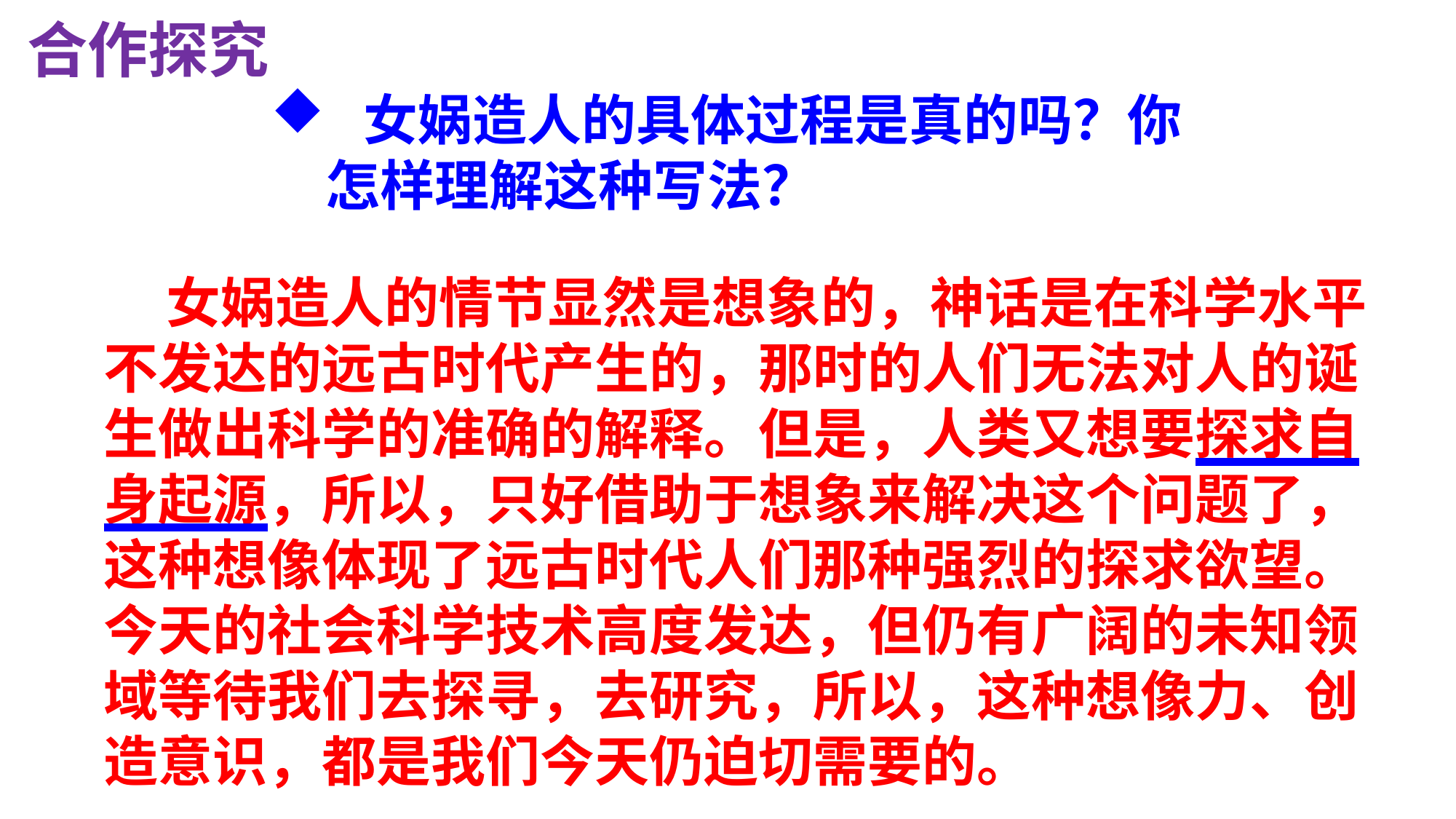

合作探究
  女娲造人的具体过程是真的吗？你怎样理解这种写法？
    女娲造人的情节显然是想象的，神话是在科学水平不发达的远古时代产生的，那时的人们无法对人的诞生做出科学的准确的解释。但是，人类又想要探求自身起源，所以，只好借助于想象来解决这个问题了，这种想像体现了远古时代人们那种强烈的探求欲望。今天的社会科学技术高度发达，但仍有广阔的未知领域等待我们去探寻，去研究，所以，这种想像力、创造意识，都是我们今天仍迫切需要的。